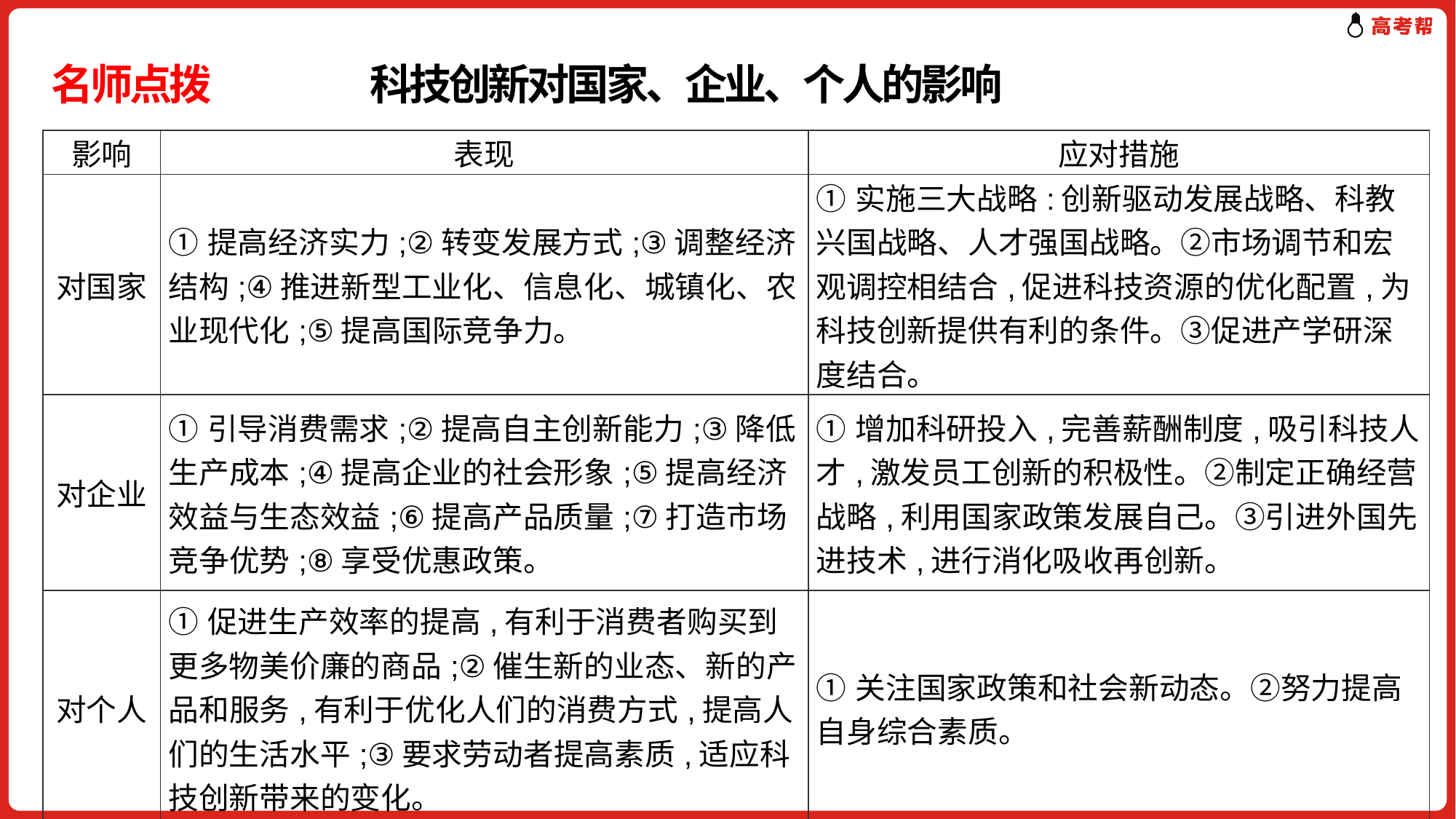

# 名师点拨　　            科技创新对国家、企业、个人的影响
| 影响 | 表现 | 应对措施 |
| --- | --- | --- |
| 对国家 | ①提高经济实力;②转变发展方式;③调整经济结构;④推进新型工业化、信息化、城镇化、农业现代化;⑤提高国际竞争力。 | ①实施三大战略:创新驱动发展战略、科教兴国战略、人才强国战略。②市场调节和宏观调控相结合,促进科技资源的优化配置,为科技创新提供有利的条件。③促进产学研深度结合。 |
| 对企业 | ①引导消费需求;②提高自主创新能力;③降低生产成本;④提高企业的社会形象;⑤提高经济效益与生态效益;⑥提高产品质量;⑦打造市场竞争优势;⑧享受优惠政策。 | ①增加科研投入,完善薪酬制度,吸引科技人才,激发员工创新的积极性。②制定正确经营战略,利用国家政策发展自己。③引进外国先进技术,进行消化吸收再创新。 |
| 对个人 | ①促进生产效率的提高,有利于消费者购买到更多物美价廉的商品;②催生新的业态、新的产品和服务,有利于优化人们的消费方式,提高人们的生活水平;③要求劳动者提高素质,适应科技创新带来的变化。 | ①关注国家政策和社会新动态。②努力提高自身综合素质。 |